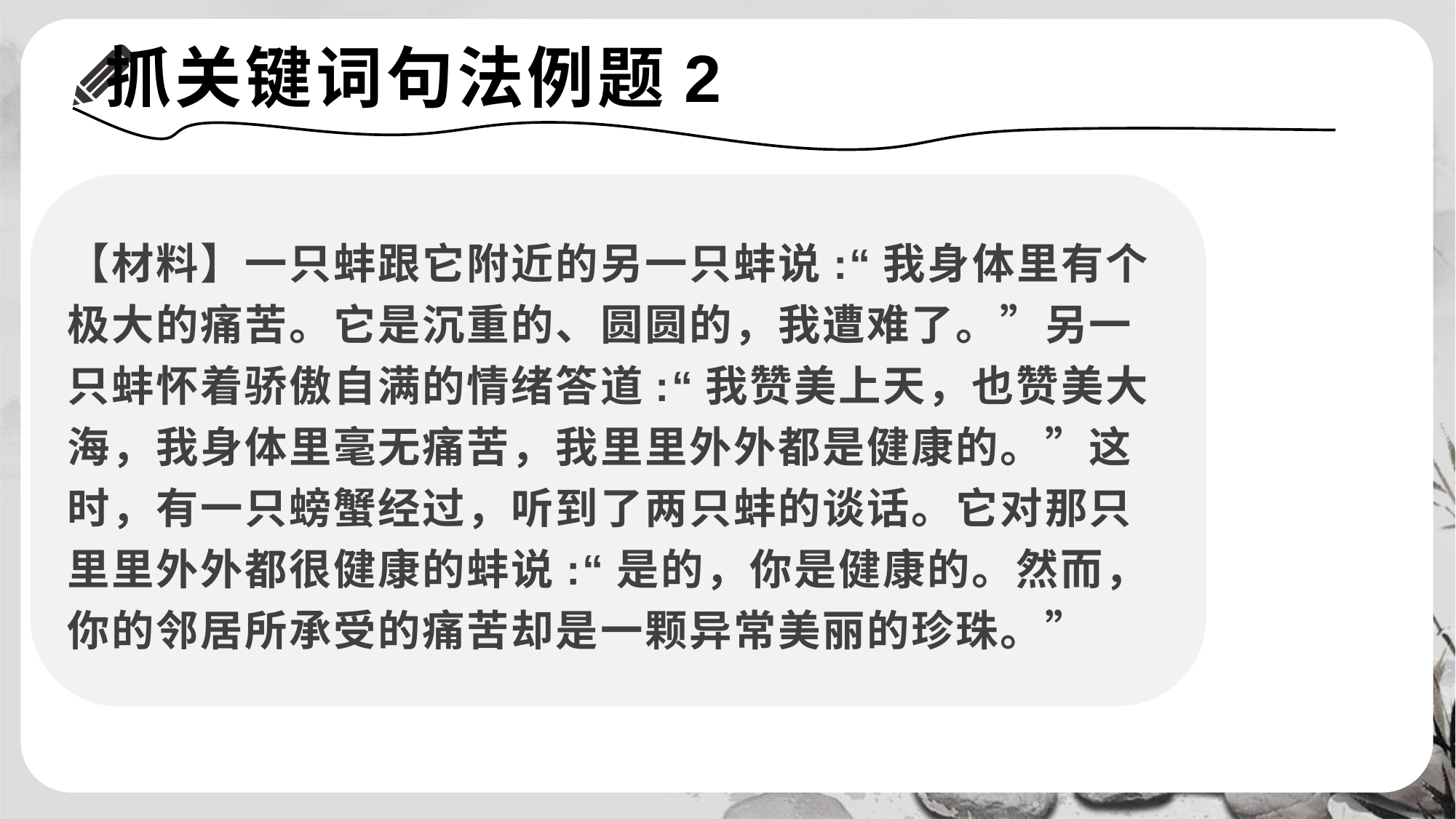

抓关键词句法例题2
【材料】一只蚌跟它附近的另一只蚌说:“我身体里有个极大的痛苦。它是沉重的、圆圆的，我遭难了。”另一只蚌怀着骄傲自满的情绪答道:“我赞美上天，也赞美大海，我身体里毫无痛苦，我里里外外都是健康的。”这时，有一只螃蟹经过，听到了两只蚌的谈话。它对那只里里外外都很健康的蚌说:“是的，你是健康的。然而，你的邻居所承受的痛苦却是一颗异常美丽的珍珠。”